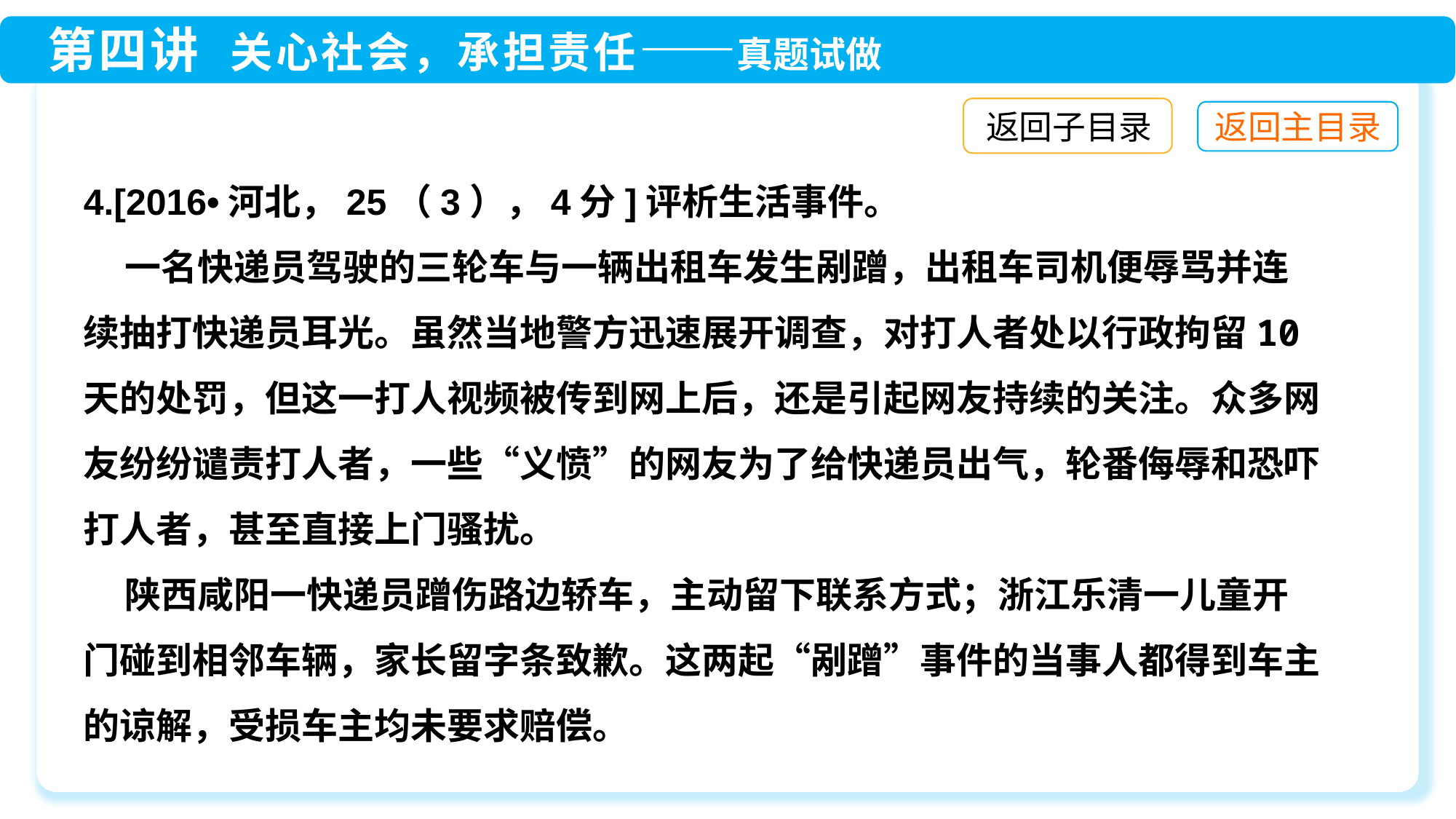

返回子目录

4.[2016•河北，25（3），4分]评析生活事件。
    一名快递员驾驶的三轮车与一辆出租车发生剐蹭，出租车司机便辱骂并连续抽打快递员耳光。虽然当地警方迅速展开调查，对打人者处以行政拘留10天的处罚，但这一打人视频被传到网上后，还是引起网友持续的关注。众多网友纷纷谴责打人者，一些“义愤”的网友为了给快递员出气，轮番侮辱和恐吓打人者，甚至直接上门骚扰。
    陕西咸阳一快递员蹭伤路边轿车，主动留下联系方式；浙江乐清一儿童开门碰到相邻车辆，家长留字条致歉。这两起“剐蹭”事件的当事人都得到车主的谅解，受损车主均未要求赔偿。